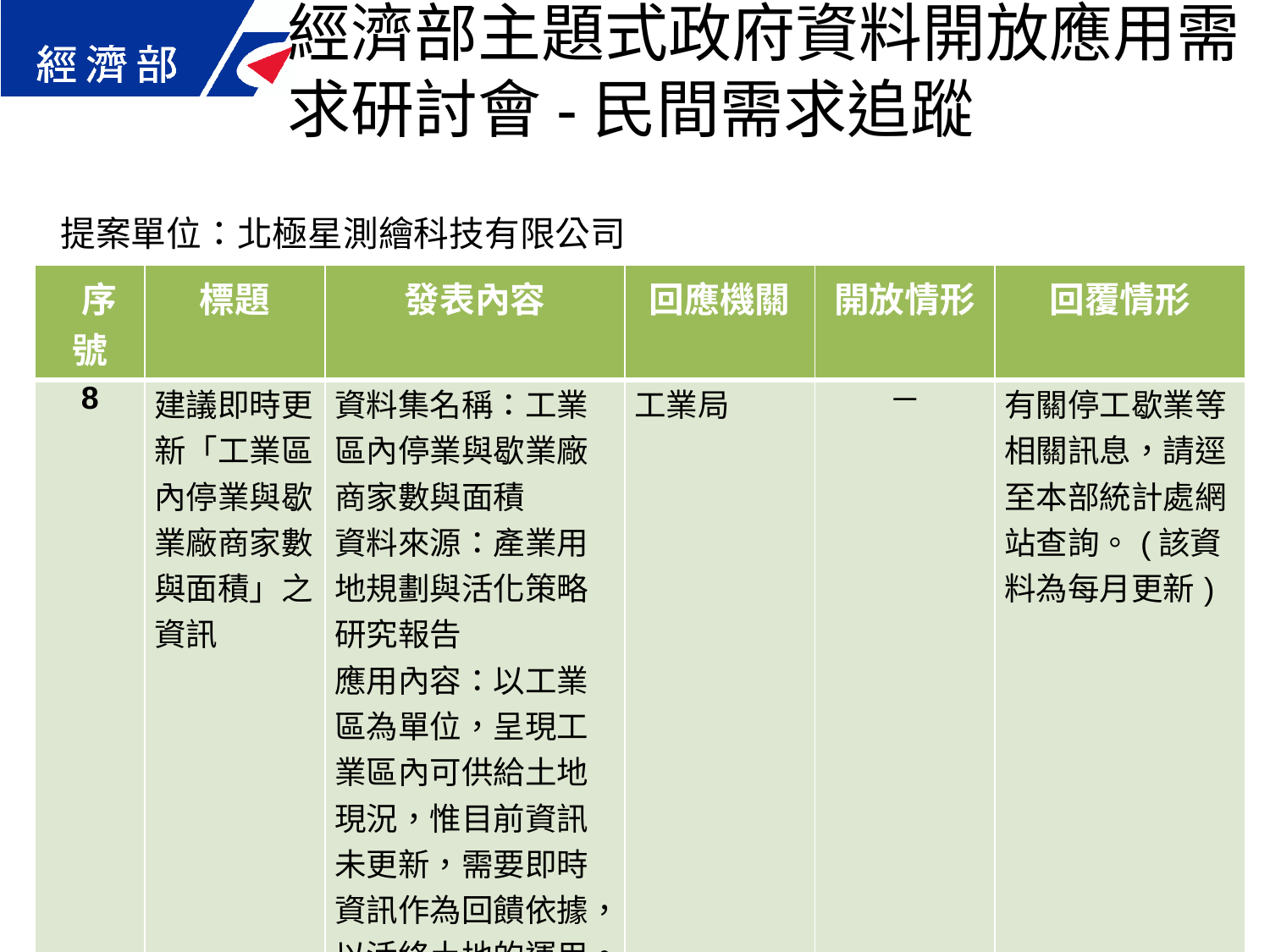

經濟部主題式政府資料開放應用需求研討會-民間需求追蹤
提案單位：北極星測繪科技有限公司
| 序號 | 標題 | 發表內容 | 回應機關 | 開放情形 | 回覆情形 |
| --- | --- | --- | --- | --- | --- |
| 8 | 建議即時更新「工業區內停業與歇業廠商家數與面積」之資訊 | 資料集名稱：工業區內停業與歇業廠商家數與面積 資料來源：產業用地規劃與活化策略研究報告 應用內容：以工業區為單位，呈現工業區內可供給土地現況，惟目前資訊未更新，需要即時資訊作為回饋依據，以活絡土地的運用。 | 工業局 | ─ | 有關停工歇業等相關訊息，請逕至本部統計處網站查詢。(該資料為每月更新) |
52